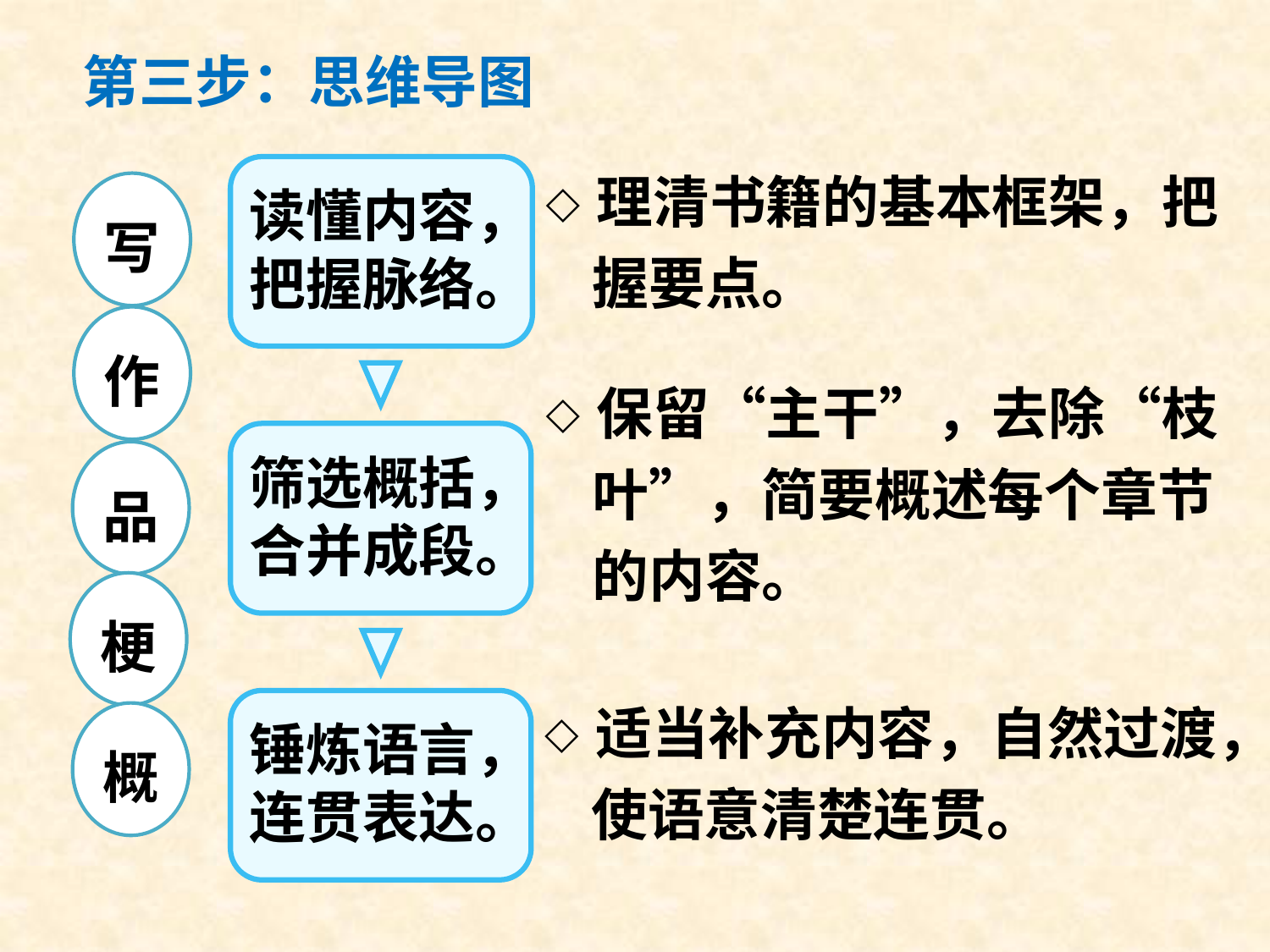

第三步：思维导图
理清书籍的基本框架，把握要点。
读懂内容，把握脉络。
写
作
品
梗
概
保留“主干”，去除“枝叶”，简要概述每个章节的内容。

筛选概括，合并成段。

适当补充内容，自然过渡，使语意清楚连贯。
锤炼语言，连贯表达。